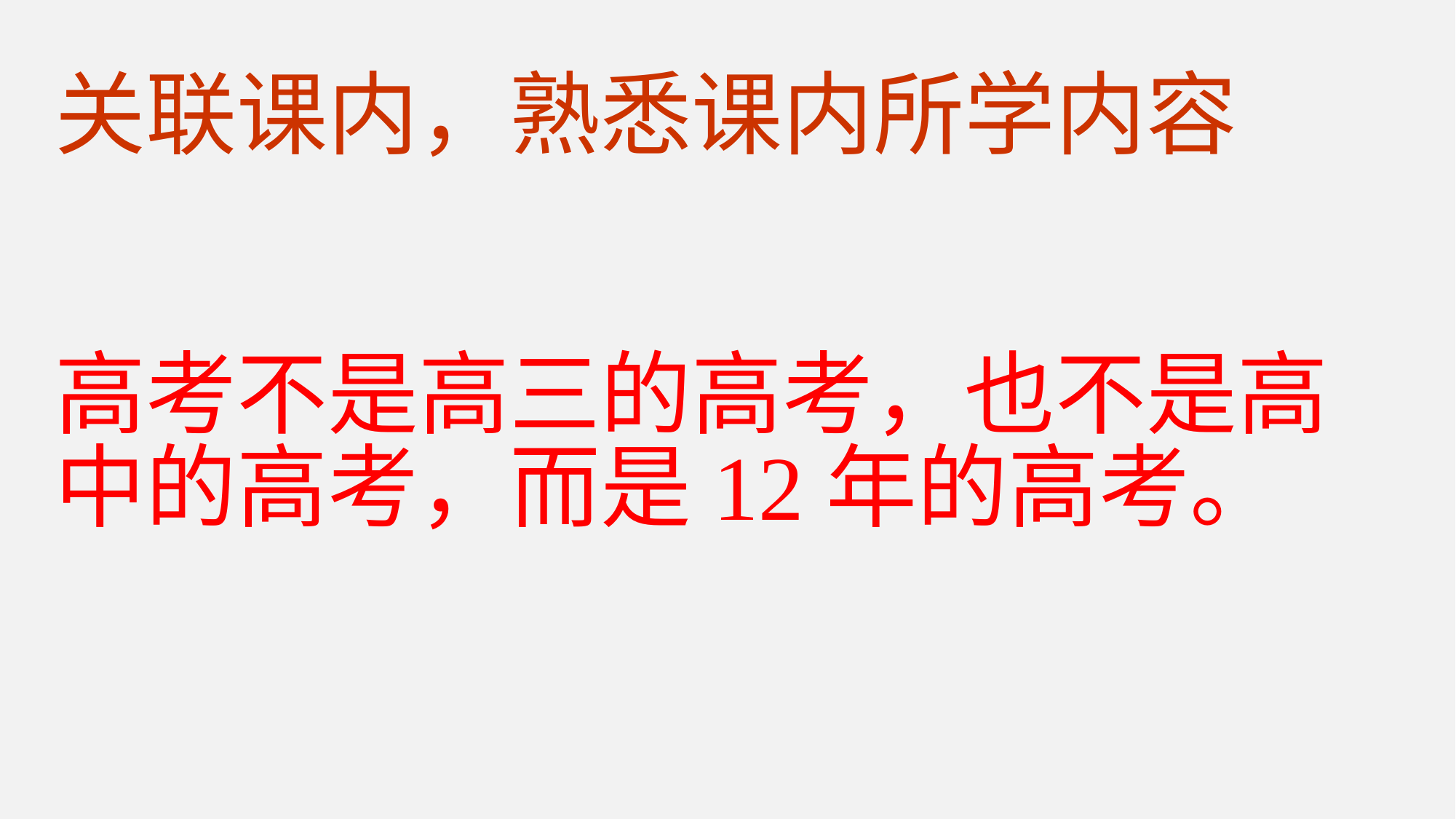

# 关联课内，熟悉课内所学内容
高考不是高三的高考，也不是高中的高考，而是12年的高考。